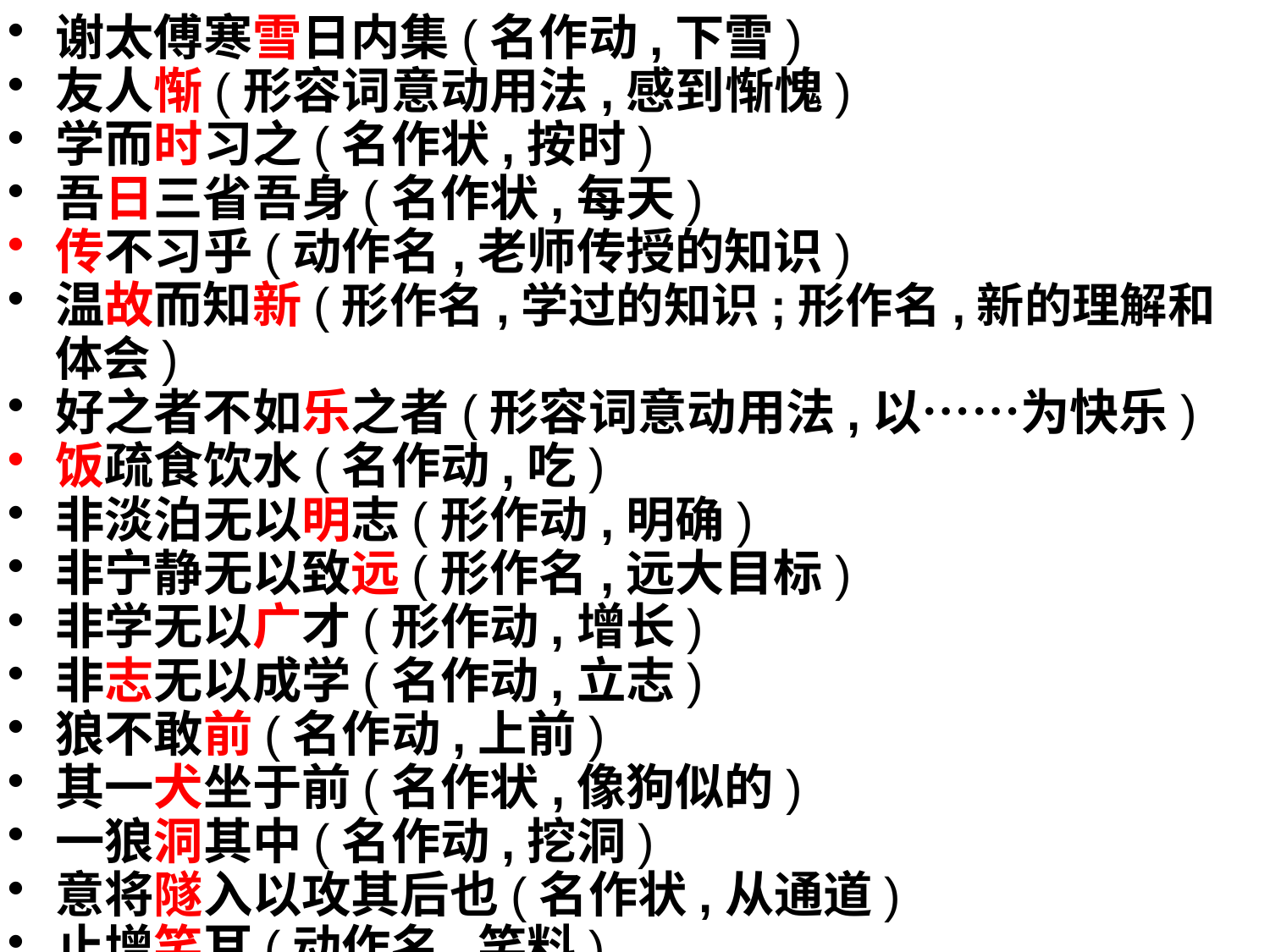

谢太傅寒雪日内集(名作动,下雪)
友人惭(形容词意动用法,感到惭愧)
学而时习之(名作状,按时)
吾日三省吾身(名作状,每天)
传不习乎(动作名,老师传授的知识)
温故而知新(形作名,学过的知识;形作名,新的理解和体会)
好之者不如乐之者(形容词意动用法,以……为快乐)
饭疏食饮水(名作动,吃)
非淡泊无以明志(形作动,明确)
非宁静无以致远(形作名,远大目标)
非学无以广才(形作动,增长)
非志无以成学(名作动,立志)
狼不敢前(名作动,上前)
其一犬坐于前(名作状,像狗似的)
一狼洞其中(名作动,挖洞)
意将隧入以攻其后也(名作状,从通道)
止增笑耳(动作名,笑料)
#